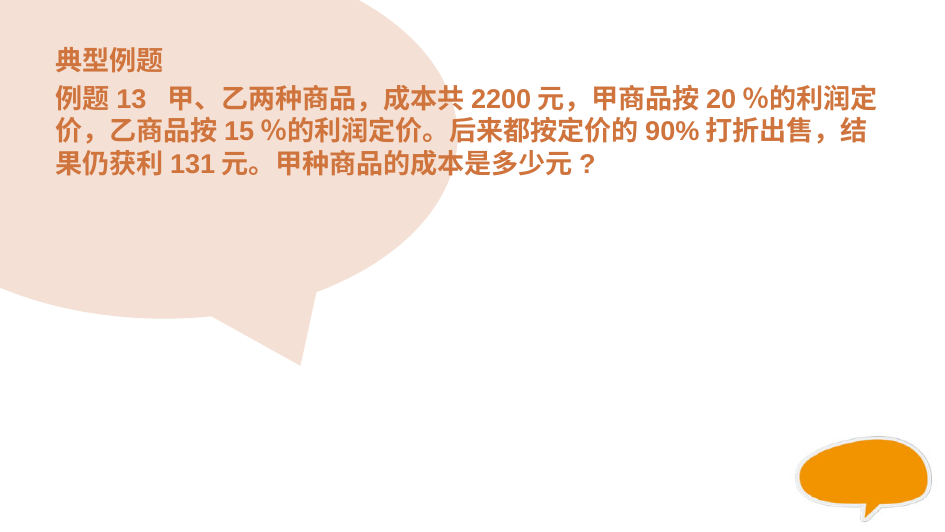

#
典型例题
例题13  甲、乙两种商品，成本共2200元，甲商品按20％的利润定价，乙商品按15％的利润定价。后来都按定价的90%打折出售，结果仍获利131元。甲种商品的成本是多少元?